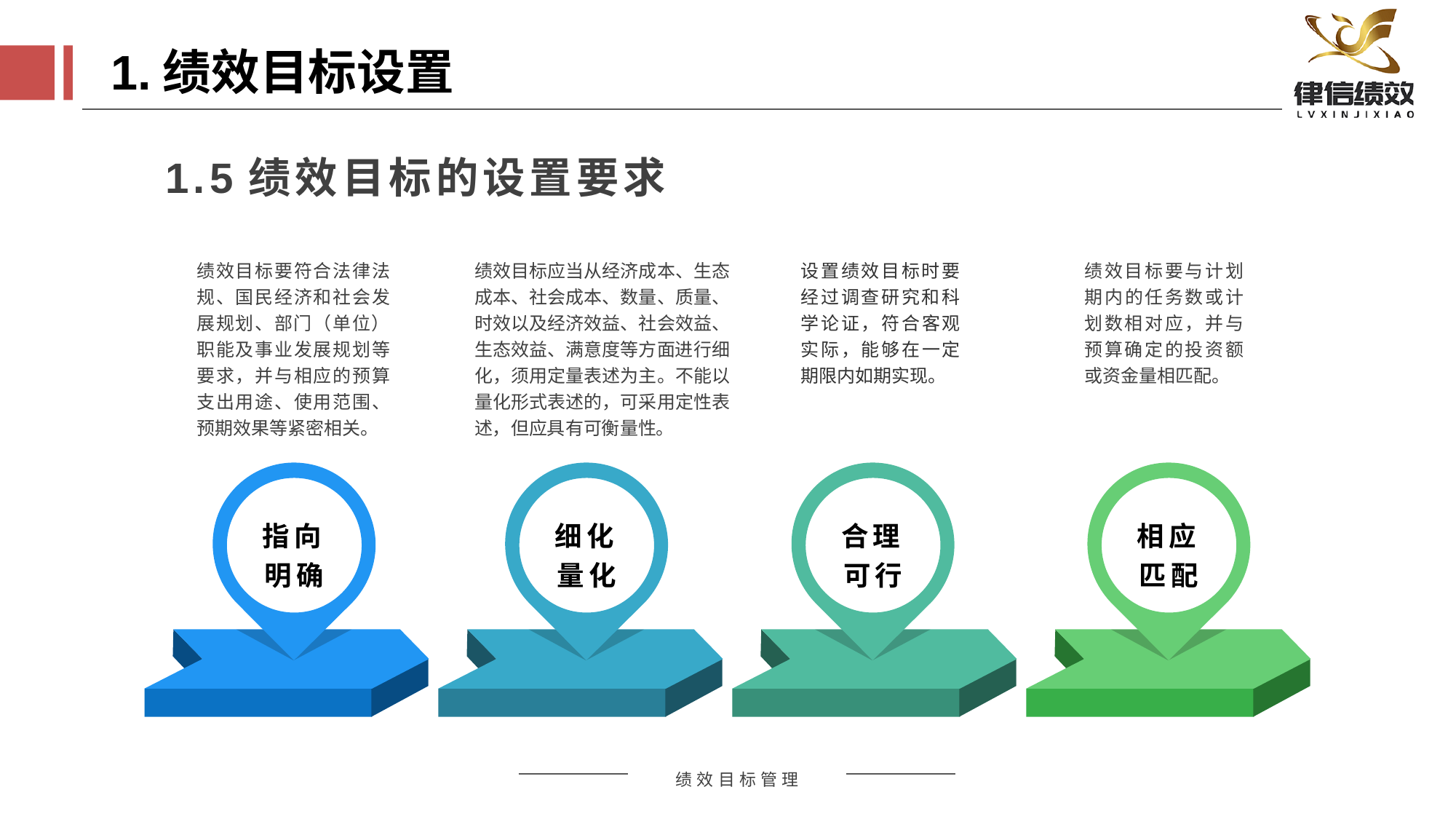

1.绩效目标设置
1.5绩效目标的设置要求
绩效目标要符合法律法规、国民经济和社会发展规划、部门（单位）职能及事业发展规划等要求，并与相应的预算支出用途、使用范围、预期效果等紧密相关。

绩效目标应当从经济成本、生态成本、社会成本、数量、质量、时效以及经济效益、社会效益、生态效益、满意度等方面进行细化，须用定量表述为主。不能以量化形式表述的，可采用定性表述，但应具有可衡量性。
设置绩效目标时要经过调查研究和科学论证，符合客观实际，能够在一定期限内如期实现。

绩效目标要与计划期内的任务数或计划数相对应，并与预算确定的投资额或资金量相匹配。

指向明确
细化量化
合理可行
相应匹配